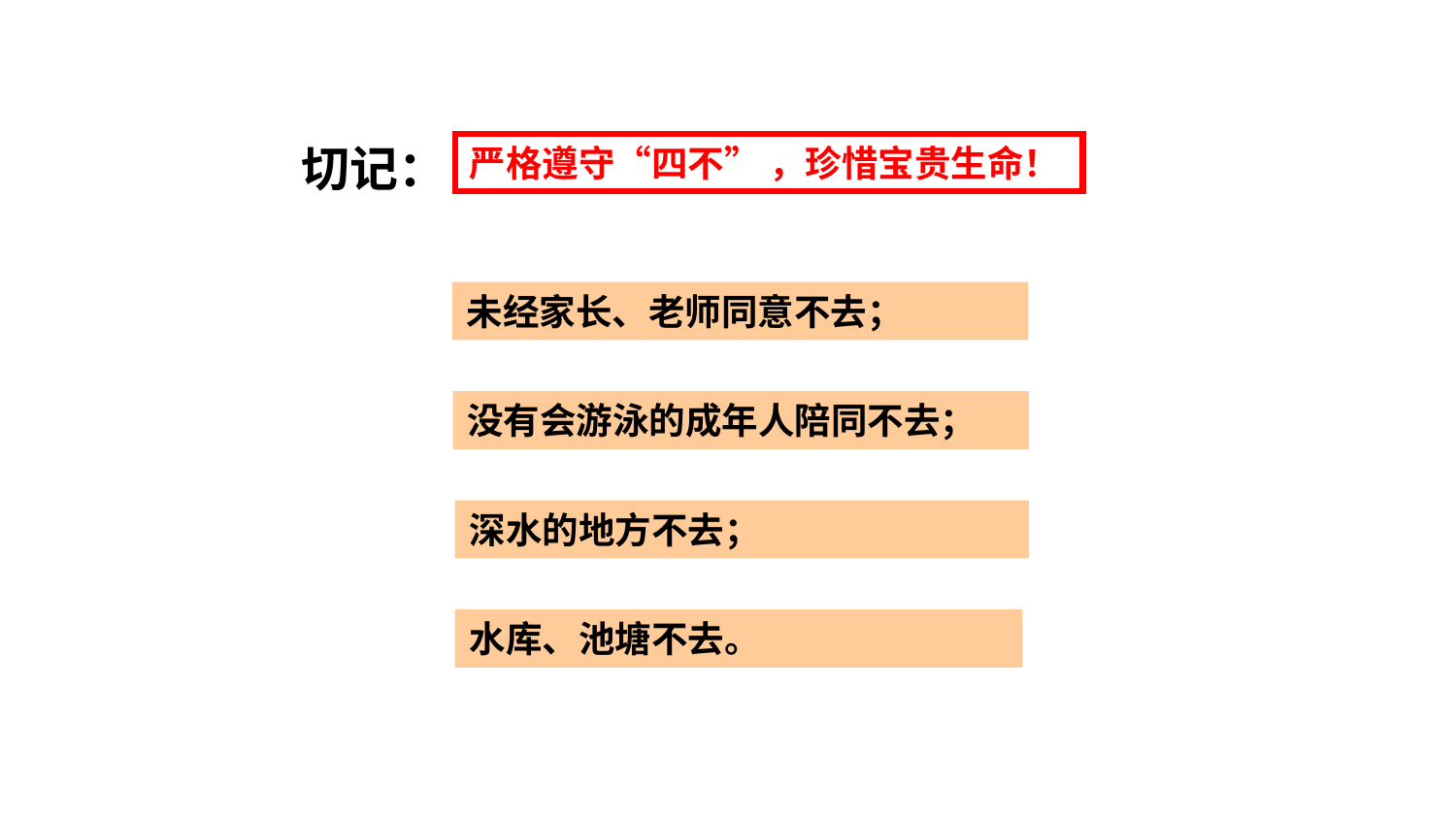

切记：
严格遵守“四不” ，珍惜宝贵生命！
未经家长、老师同意不去；
没有会游泳的成年人陪同不去；
深水的地方不去；
水库、池塘不去。